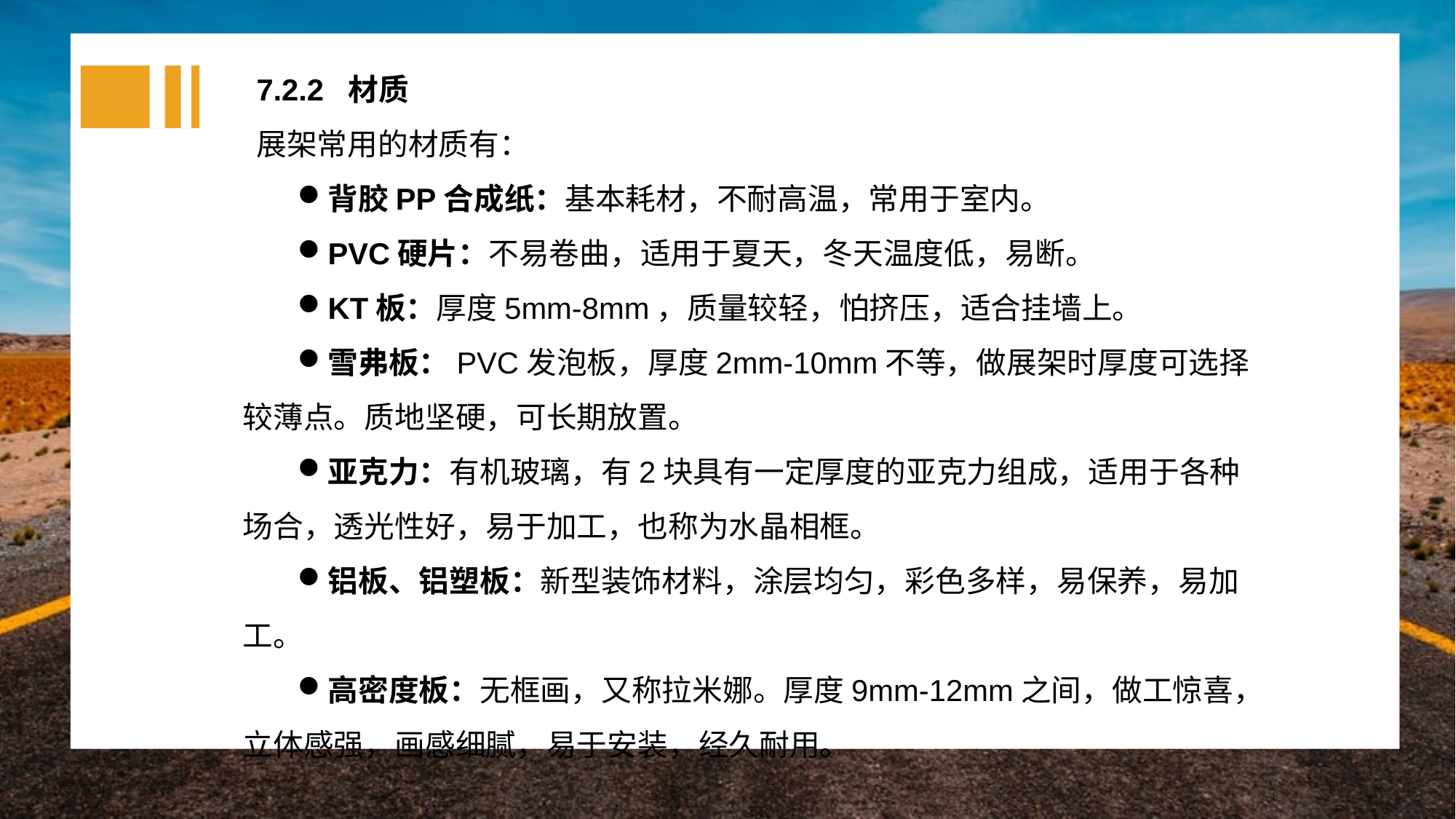

7.2.2  材质
展架常用的材质有：
背胶PP合成纸：基本耗材，不耐高温，常用于室内。
PVC硬片：不易卷曲，适用于夏天，冬天温度低，易断。
KT板：厚度5mm-8mm，质量较轻，怕挤压，适合挂墙上。
雪弗板：PVC发泡板，厚度2mm-10mm不等，做展架时厚度可选择较薄点。质地坚硬，可长期放置。
亚克力：有机玻璃，有2块具有一定厚度的亚克力组成，适用于各种场合，透光性好，易于加工，也称为水晶相框。
铝板、铝塑板：新型装饰材料，涂层均匀，彩色多样，易保养，易加工。
高密度板：无框画，又称拉米娜。厚度9mm-12mm之间，做工惊喜，立体感强，画感细腻，易于安装，经久耐用。